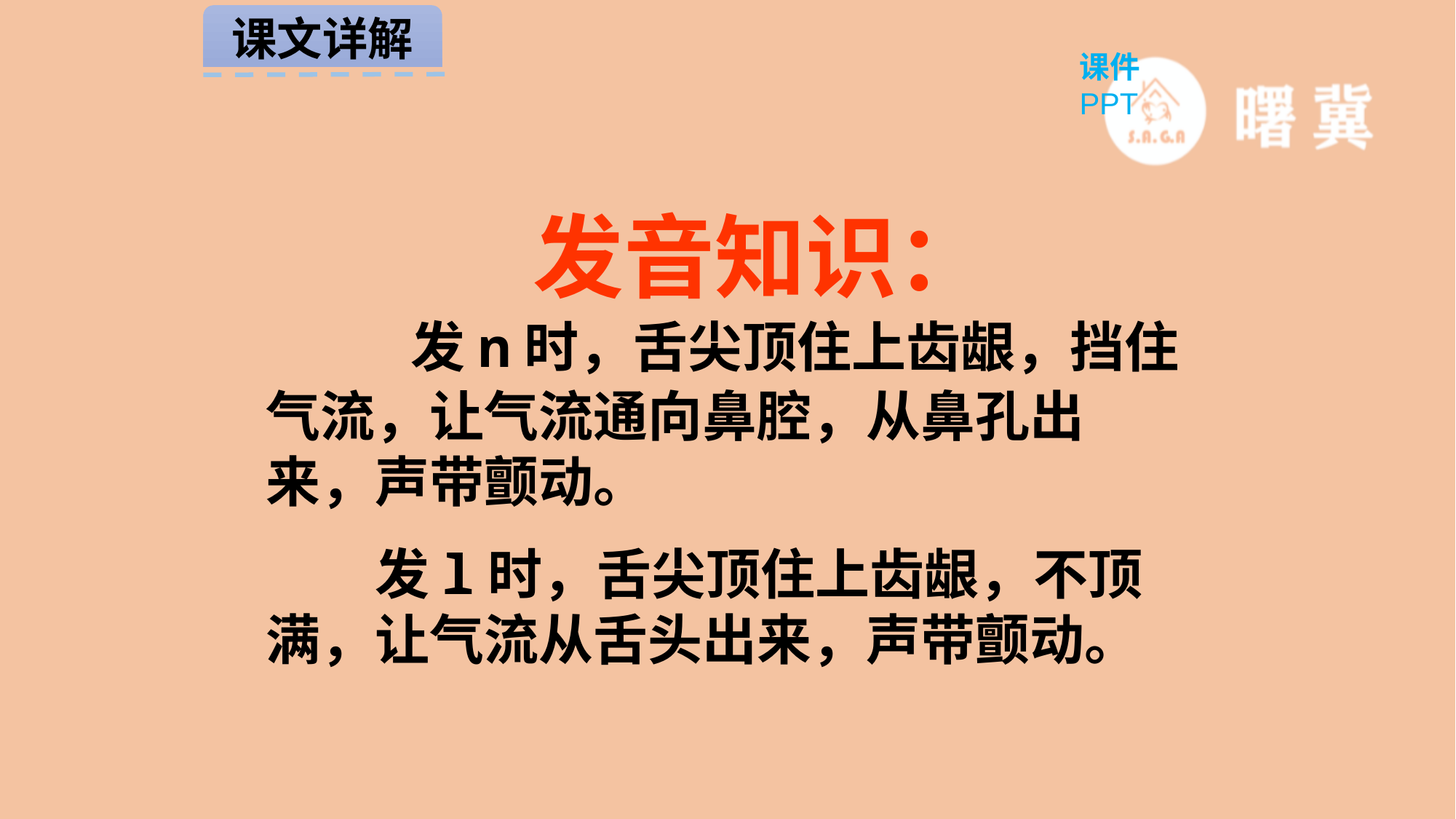

课文详解
课件PPT
发音知识：
　　发n时，舌尖顶住上齿龈，挡住气流，让气流通向鼻腔，从鼻孔出来，声带颤动。
　　发l时，舌尖顶住上齿龈，不顶满，让气流从舌头出来，声带颤动。